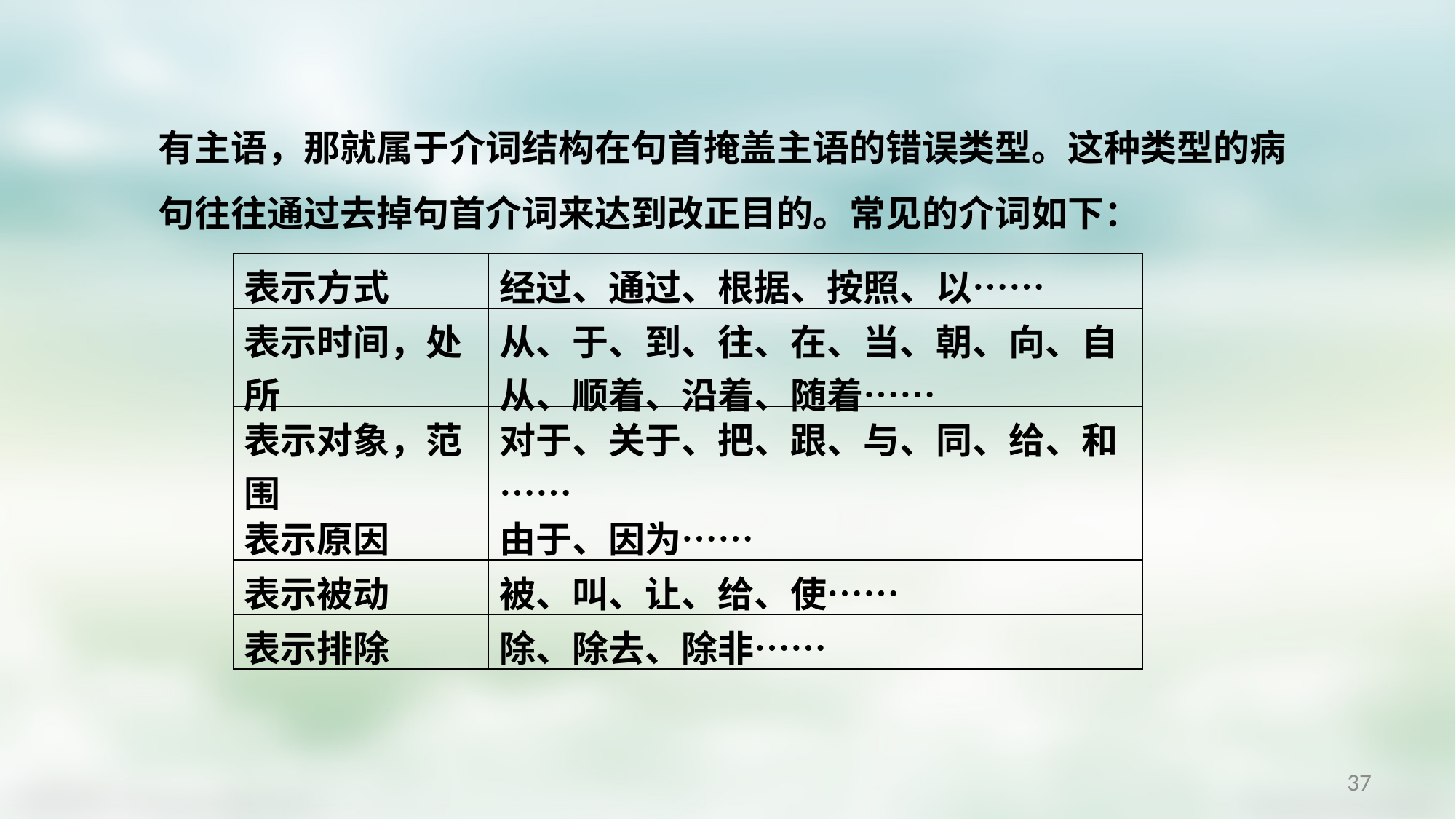

有主语，那就属于介词结构在句首掩盖主语的错误类型。这种类型的病句往往通过去掉句首介词来达到改正目的。常见的介词如下：
| 表示方式 | 经过、通过、根据、按照、以…… |
| --- | --- |
| 表示时间，处所 | 从、于、到、往、在、当、朝、向、自从、顺着、沿着、随着…… |
| 表示对象，范围 | 对于、关于、把、跟、与、同、给、和…… |
| 表示原因 | 由于、因为…… |
| 表示被动 | 被、叫、让、给、使…… |
| 表示排除 | 除、除去、除非…… |
37